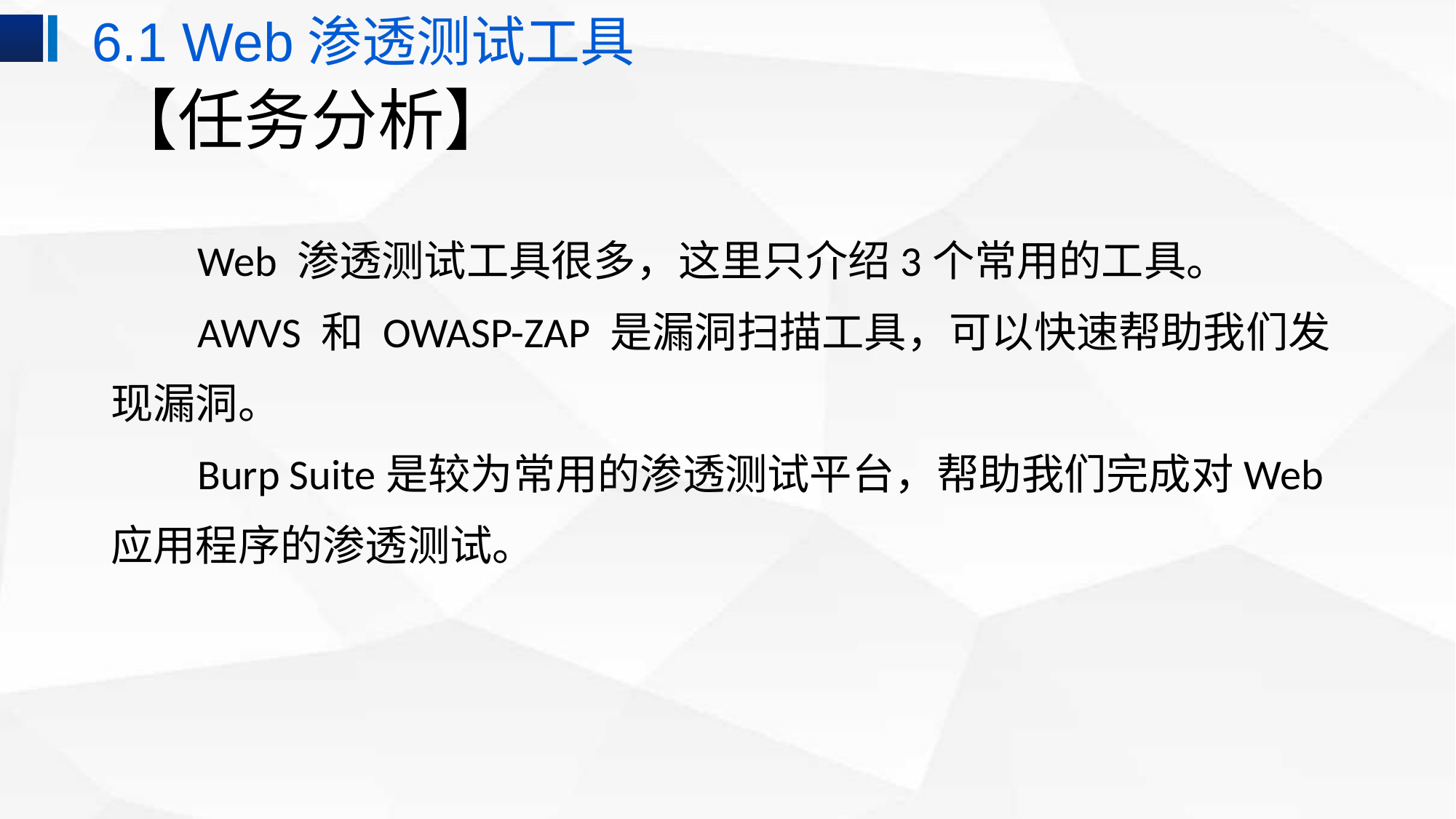

6.1 Web渗透测试工具

# 【任务分析】
         Web 渗透测试工具很多，这里只介绍3个常用的工具。
         AWVS 和 OWASP-ZAP 是漏洞扫描工具，可以快速帮助我们发现漏洞。
         Burp Suite是较为常用的渗透测试平台，帮助我们完成对Web应用程序的渗透测试。